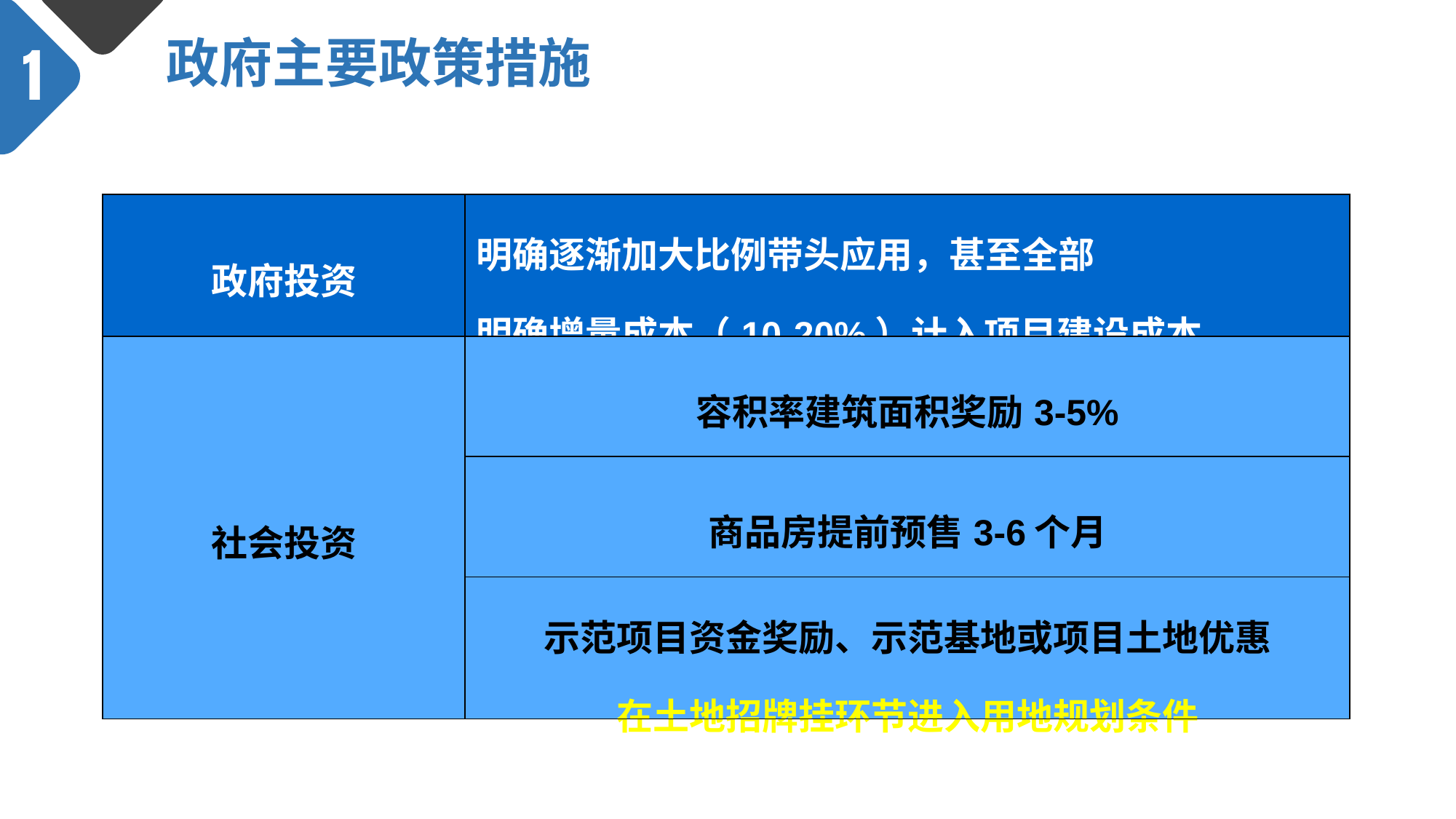

政府主要政策措施

1

| 政府投资 | 明确逐渐加大比例带头应用，甚至全部 明确增量成本（10-20%）计入项目建设成本 |
| --- | --- |
| 社会投资 | 容积率建筑面积奖励3-5% |
|  | 商品房提前预售3-6个月 |
|  | 示范项目资金奖励、示范基地或项目土地优惠 在土地招牌挂环节进入用地规划条件 |